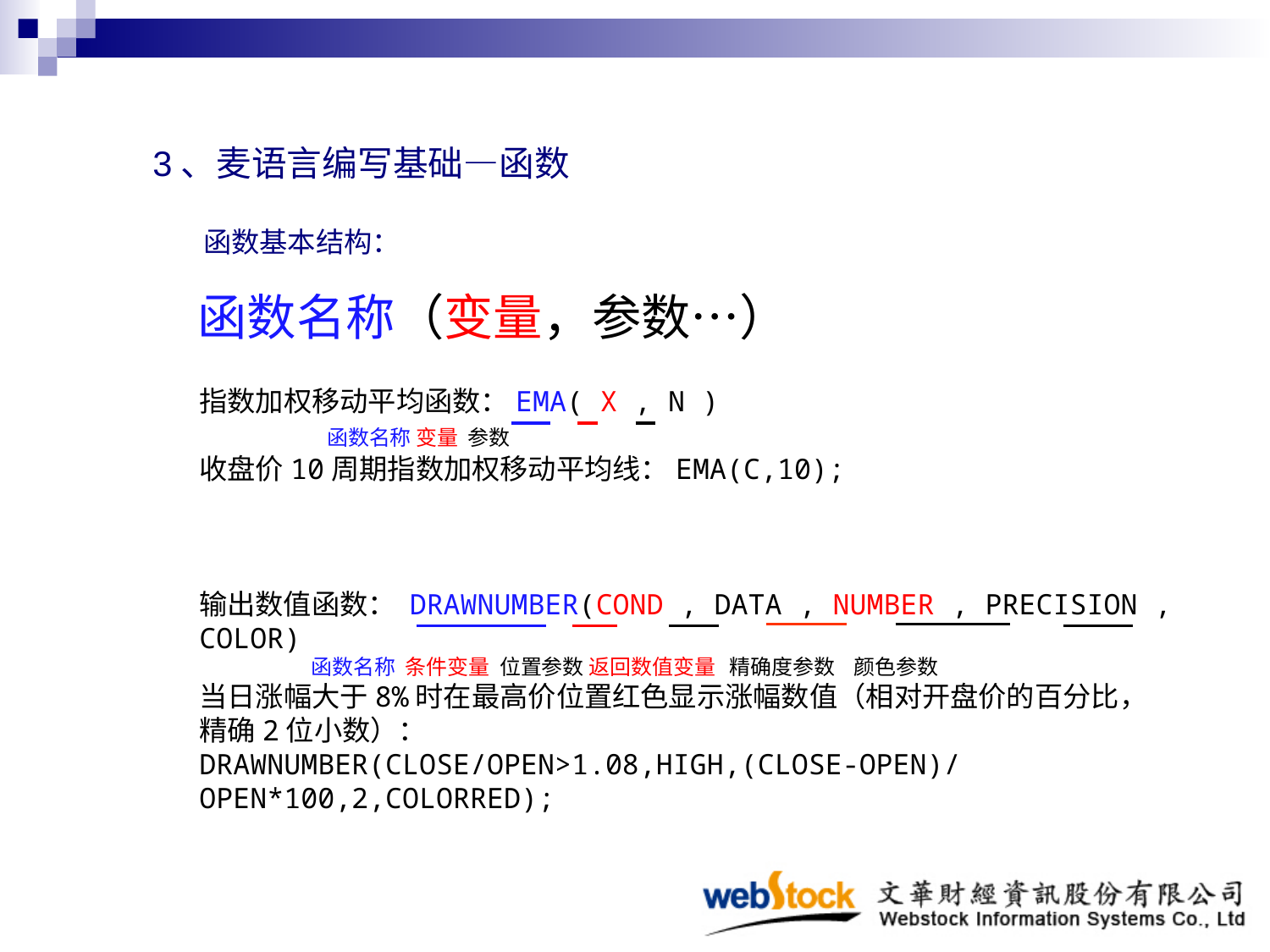

3、麦语言编写基础—函数
 函数基本结构：
函数名称（变量，参数…）
指数加权移动平均函数：EMA( X , N )
                   函数名称 变量  参数
收盘价10周期指数加权移动平均线：EMA(C,10);

输出数值函数： DRAWNUMBER(COND , DATA , NUMBER , PRECISION , COLOR)
                       函数名称  条件变量  位置参数 返回数值变量   精确度参数    颜色参数
当日涨幅大于8%时在最高价位置红色显示涨幅数值（相对开盘价的百分比，
精确2位小数）：
DRAWNUMBER(CLOSE/OPEN>1.08,HIGH,(CLOSE-OPEN)/OPEN*100,2,COLORRED);